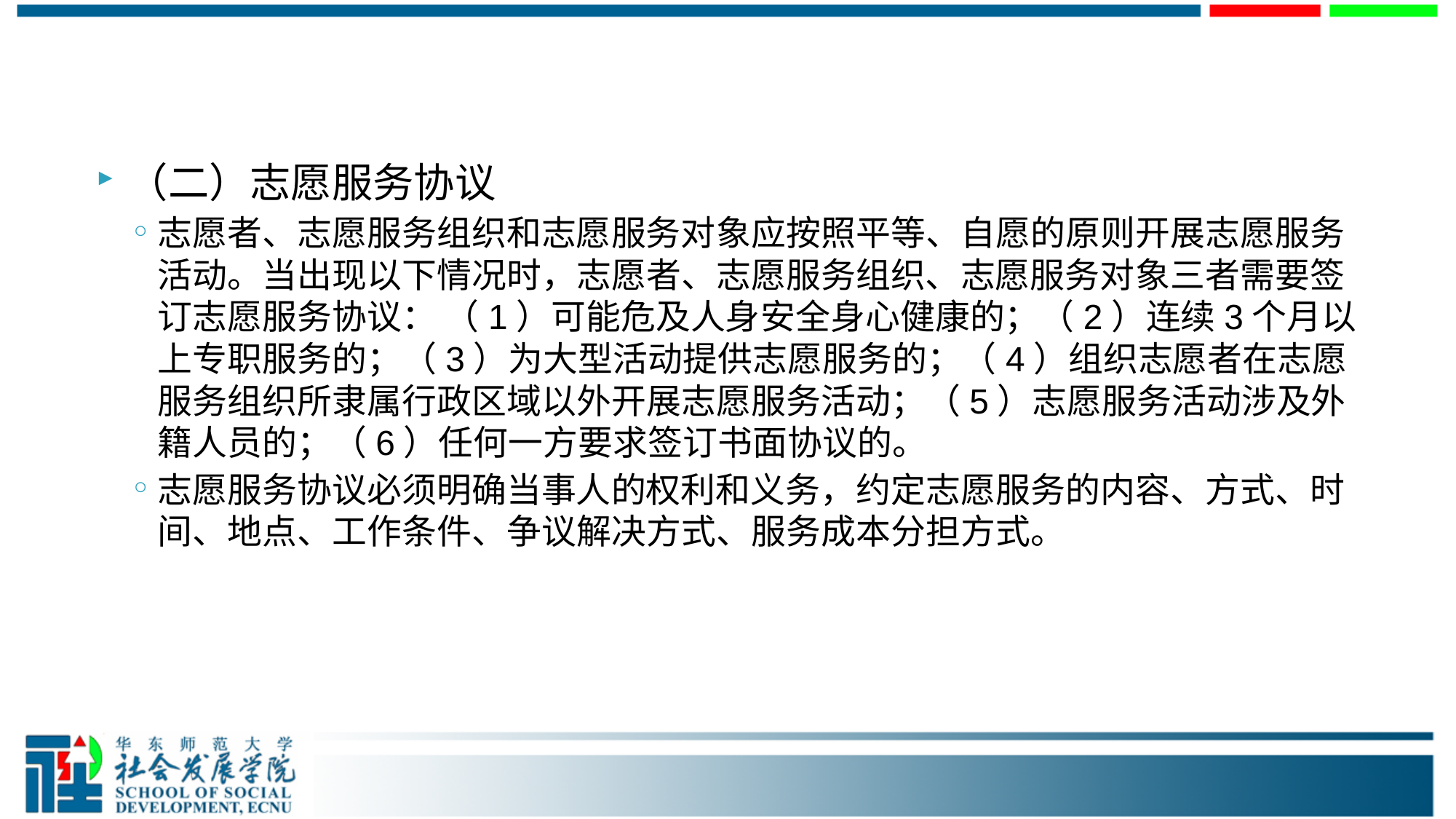

#
（二）志愿服务协议
志愿者、志愿服务组织和志愿服务对象应按照平等、自愿的原则开展志愿服务活动。当出现以下情况时，志愿者、志愿服务组织、志愿服务对象三者需要签订志愿服务协议： （1）可能危及人身安全身心健康的；（2）连续3个月以上专职服务的；（3）为大型活动提供志愿服务的；（4）组织志愿者在志愿服务组织所隶属行政区域以外开展志愿服务活动；（5）志愿服务活动涉及外籍人员的；（6）任何一方要求签订书面协议的。
志愿服务协议必须明确当事人的权利和义务，约定志愿服务的内容、方式、时间、地点、工作条件、争议解决方式、服务成本分担方式。